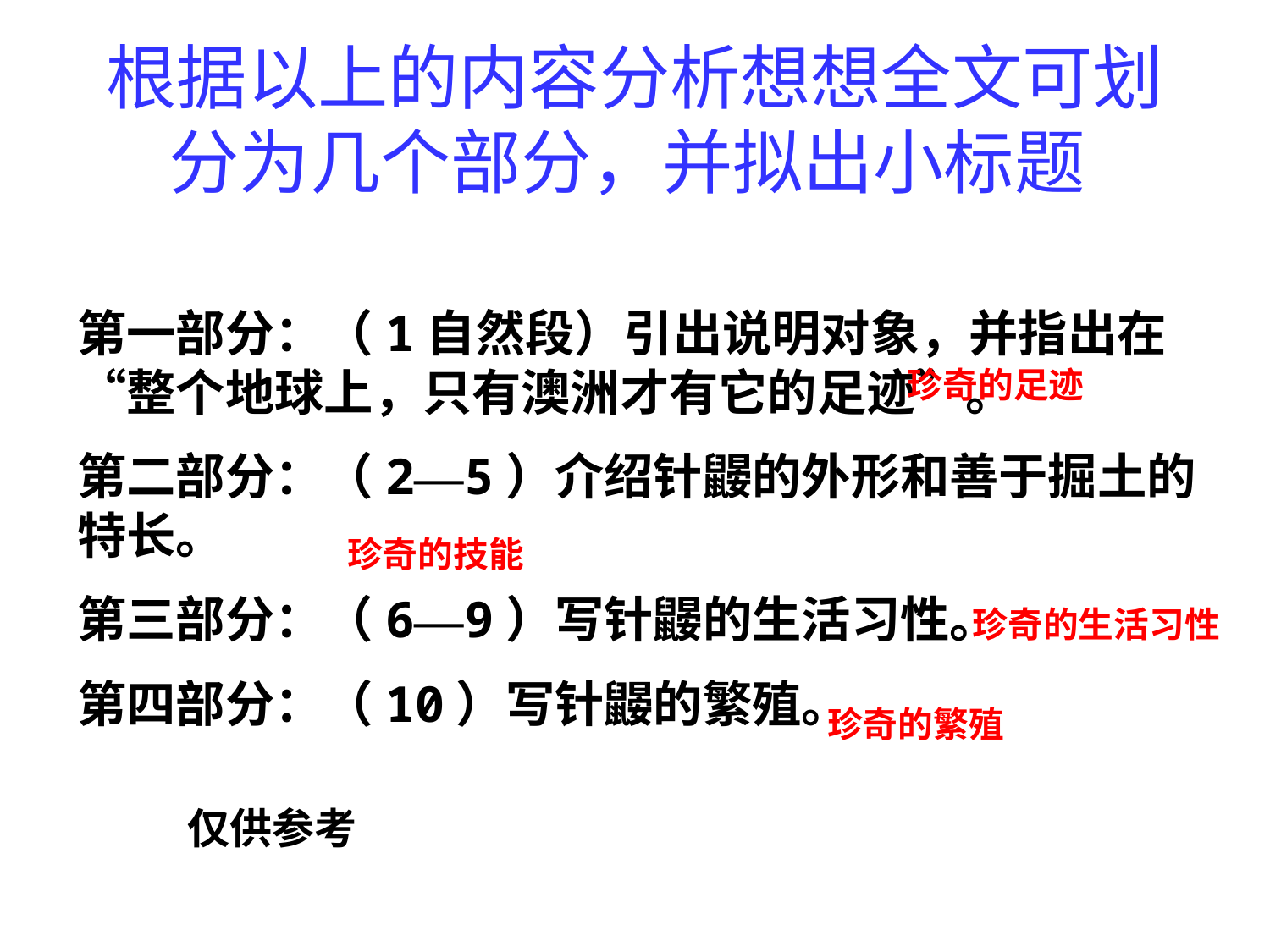

# 根据以上的内容分析想想全文可划分为几个部分，并拟出小标题
第一部分：（1自然段）引出说明对象，并指出在“整个地球上，只有澳洲才有它的足迹”。
第二部分：（2—5）介绍针鼹的外形和善于掘土的特长。
第三部分：（6—9）写针鼹的生活习性。
第四部分：（10）写针鼹的繁殖。
珍奇的足迹
珍奇的技能
珍奇的生活习性
珍奇的繁殖
仅供参考